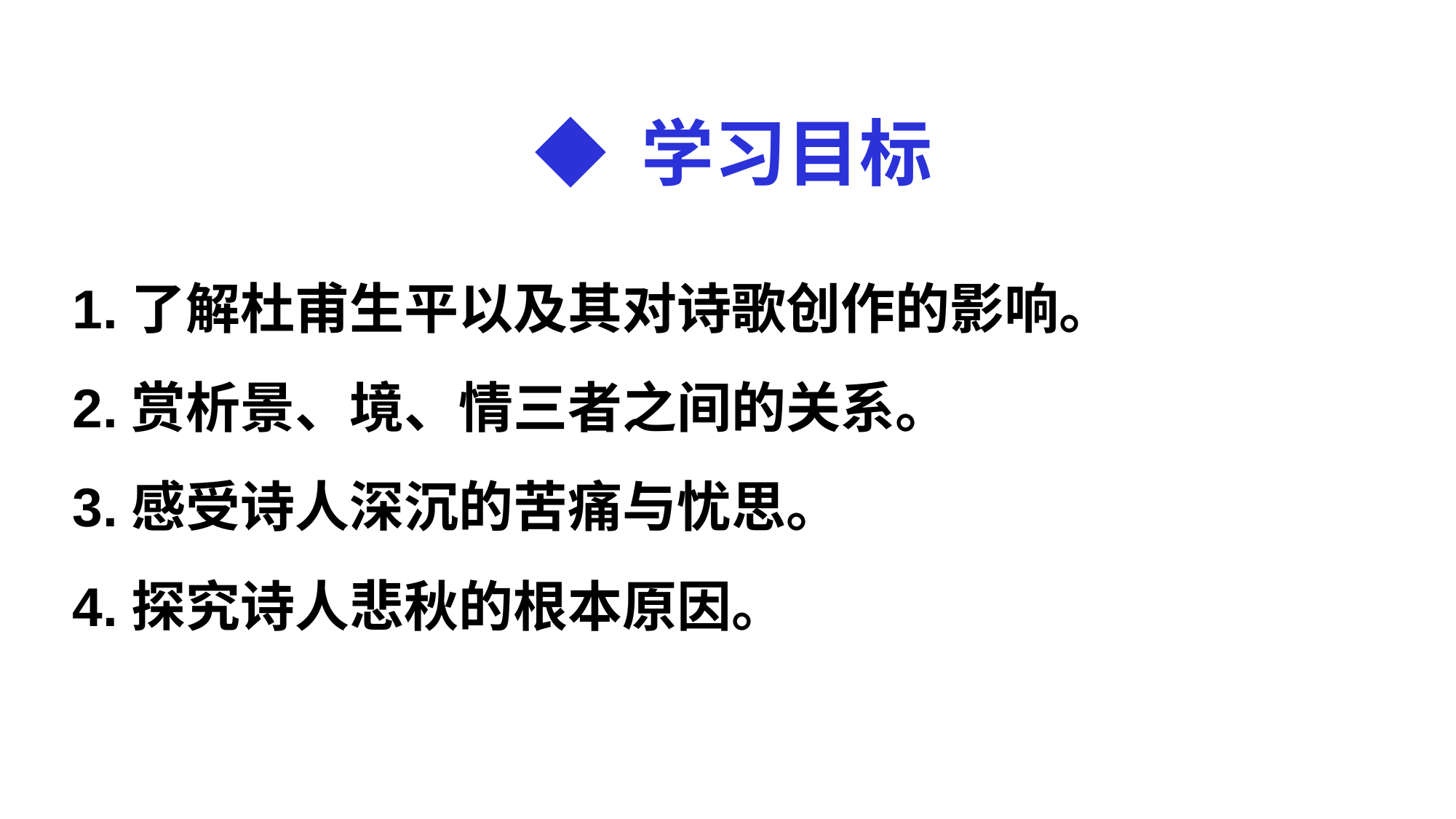

◆ 学习目标
1.了解杜甫生平以及其对诗歌创作的影响。
2.赏析景、境、情三者之间的关系。
3.感受诗人深沉的苦痛与忧思。
4.探究诗人悲秋的根本原因。